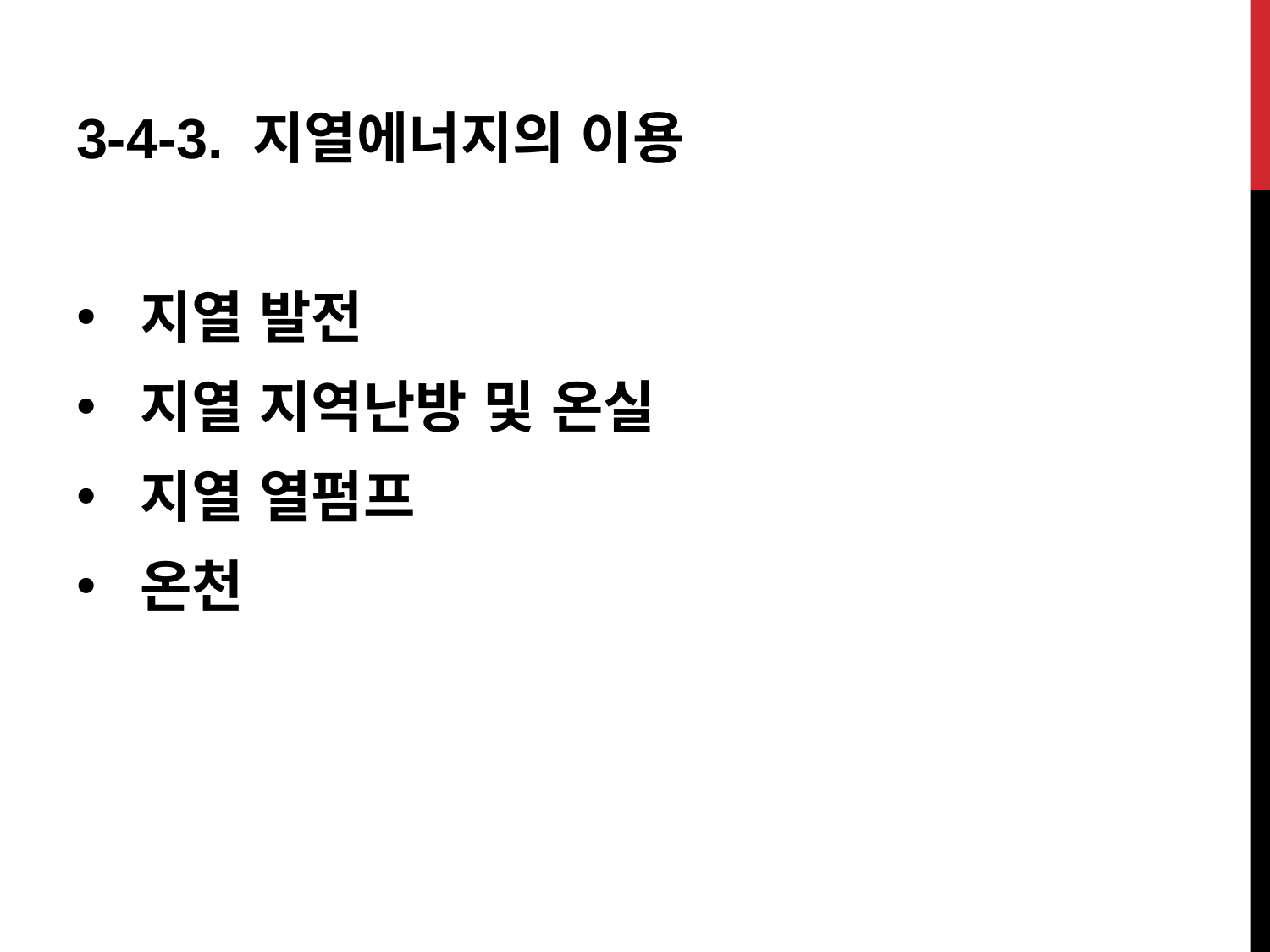

3-4-3. 지열에너지의 이용

지열 발전
지열 지역난방 및 온실
지열 열펌프
온천